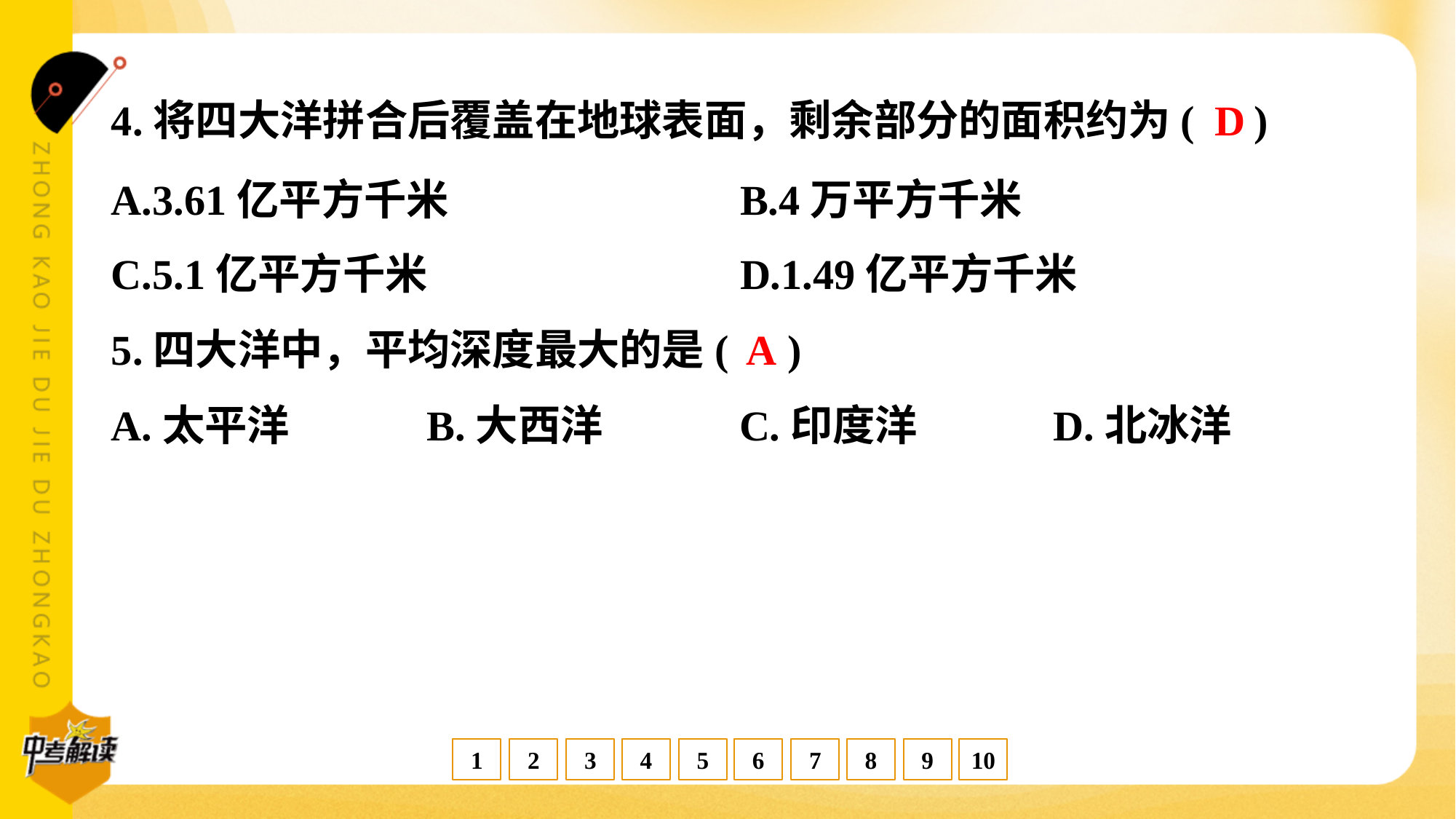

D
4.将四大洋拼合后覆盖在地球表面，剩余部分的面积约为(     )
A.3.61亿平方千米	B.4万平方千米
C.5.1亿平方千米	D.1.49亿平方千米
A
5.四大洋中，平均深度最大的是(     )
A.太平洋	B.大西洋	C.印度洋	D.北冰洋